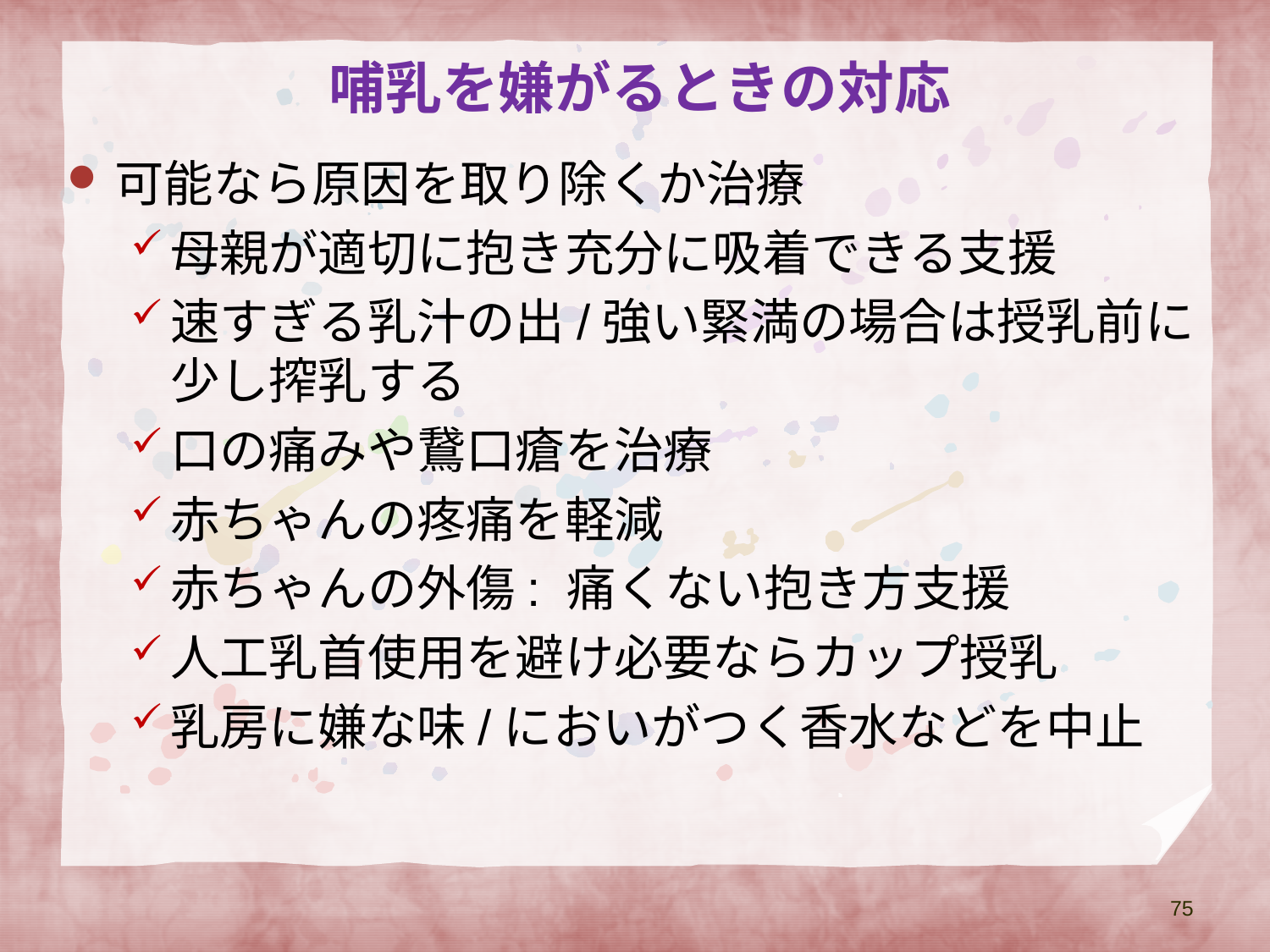

# 哺乳を嫌がるときの対応
可能なら原因を取り除くか治療
母親が適切に抱き充分に吸着できる支援
速すぎる乳汁の出/強い緊満の場合は授乳前に少し搾乳する
口の痛みや鵞口瘡を治療
赤ちゃんの疼痛を軽減
赤ちゃんの外傷: 痛くない抱き方支援
人工乳首使用を避け必要ならカップ授乳
乳房に嫌な味/においがつく香水などを中止
75